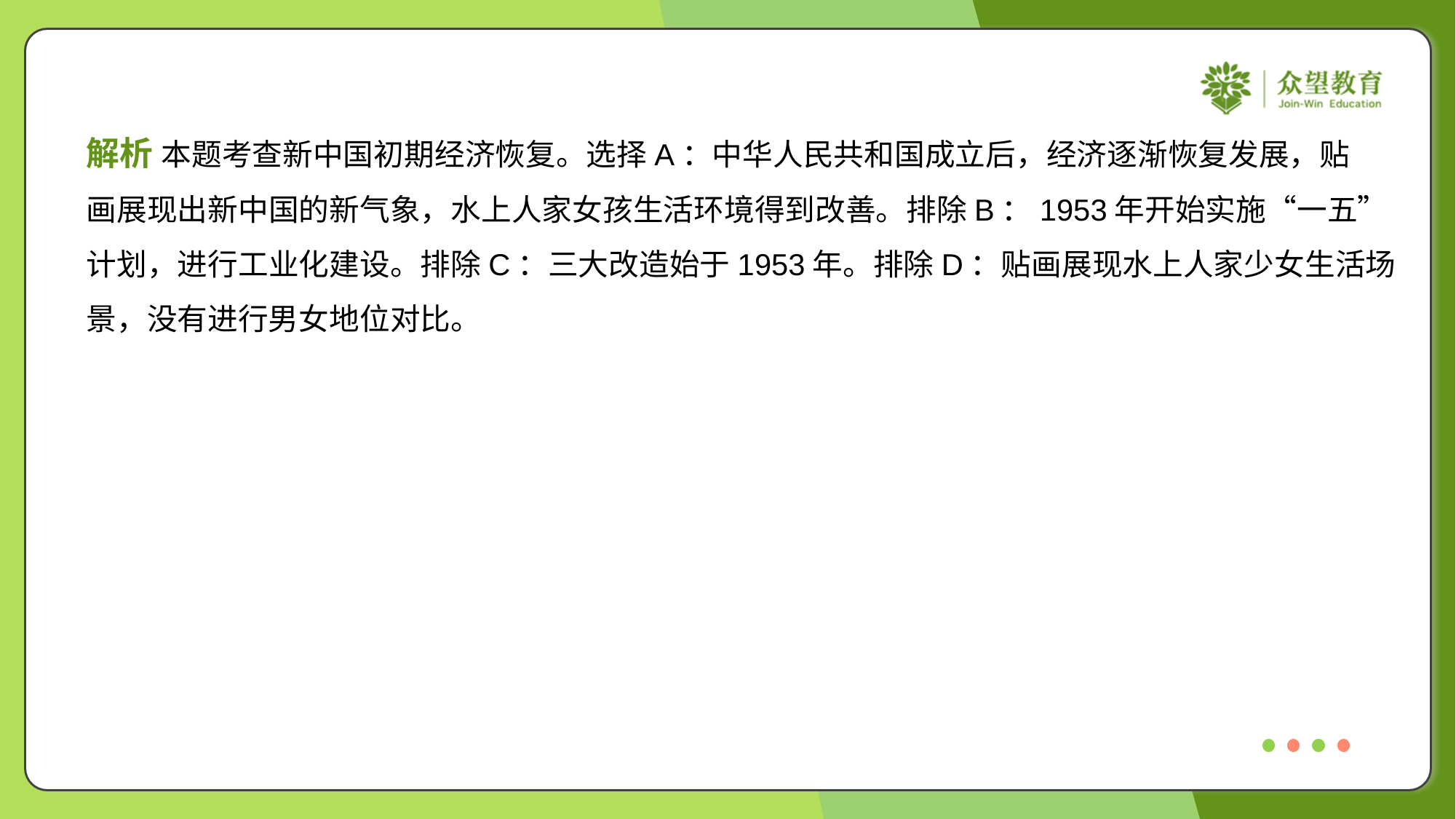

解析 本题考查新中国初期经济恢复。选择A：中华人民共和国成立后，经济逐渐恢复发展，贴
画展现出新中国的新气象，水上人家女孩生活环境得到改善。排除B：1953年开始实施“一五”
计划，进行工业化建设。排除C：三大改造始于1953年。排除D：贴画展现水上人家少女生活场
景，没有进行男女地位对比。